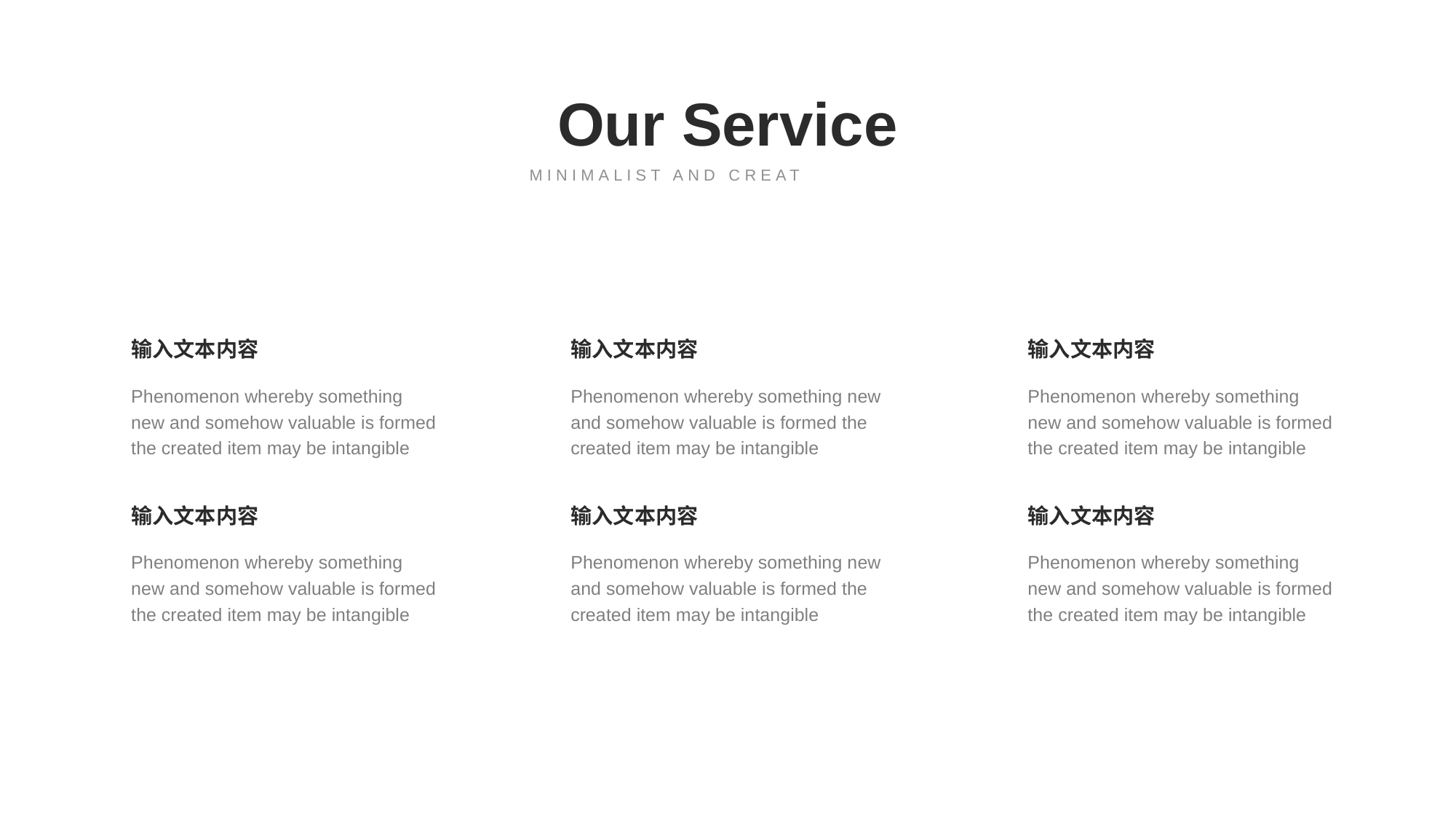

Our Service
MINIMALIST AND CREATIVE THEME
输入文本内容
输入文本内容
输入文本内容
Phenomenon whereby something new and somehow valuable is formed the created item may be intangible
Phenomenon whereby something new and somehow valuable is formed the created item may be intangible
Phenomenon whereby something new and somehow valuable is formed the created item may be intangible
输入文本内容
输入文本内容
输入文本内容
Phenomenon whereby something new and somehow valuable is formed the created item may be intangible
Phenomenon whereby something new and somehow valuable is formed the created item may be intangible
Phenomenon whereby something new and somehow valuable is formed the created item may be intangible